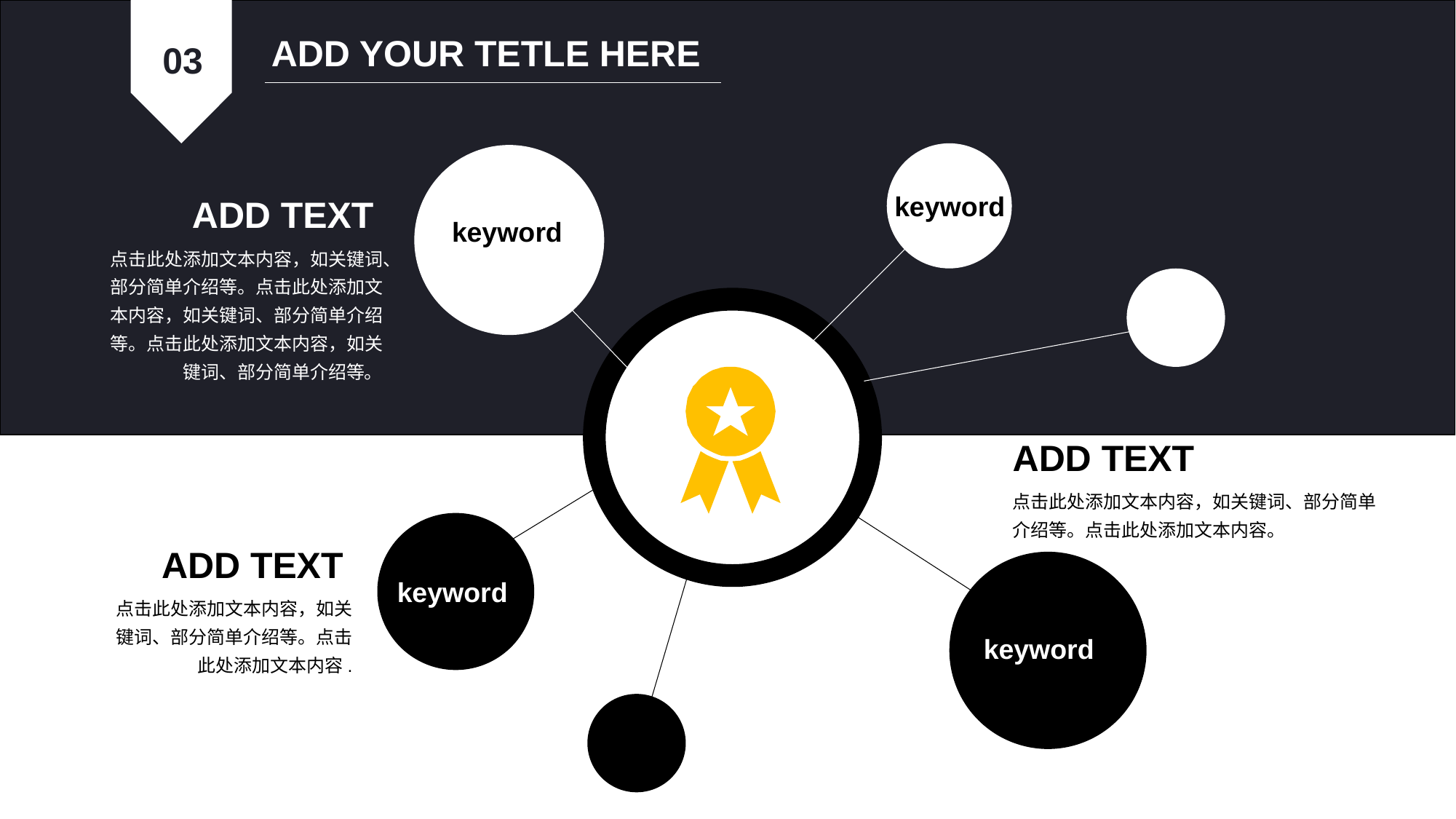

ADD YOUR TETLE HERE
03

keyword
ADD TEXT
keyword
点击此处添加文本内容，如关键词、部分简单介绍等。点击此处添加文本内容，如关键词、部分简单介绍等。点击此处添加文本内容，如关键词、部分简单介绍等。

ADD TEXT
点击此处添加文本内容，如关键词、部分简单介绍等。点击此处添加文本内容。

ADD TEXT

keyword
点击此处添加文本内容，如关键词、部分简单介绍等。点击此处添加文本内容.
keyword